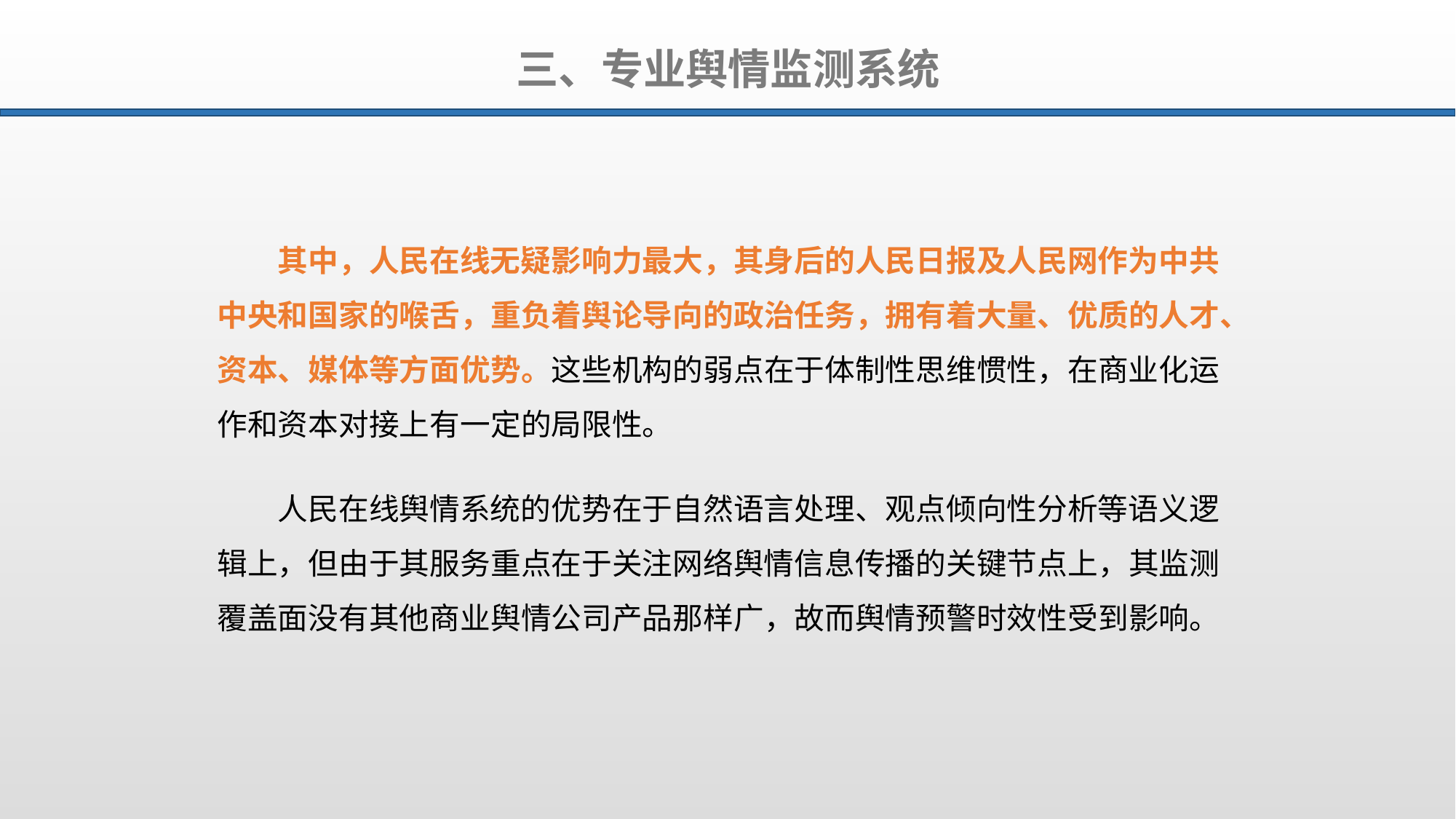

三、专业舆情监测系统

其中，人民在线无疑影响力最大，其身后的人民日报及人民网作为中共中央和国家的喉舌，重负着舆论导向的政治任务，拥有着大量、优质的人才、资本、媒体等方面优势。这些机构的弱点在于体制性思维惯性，在商业化运作和资本对接上有一定的局限性。
人民在线舆情系统的优势在于自然语言处理、观点倾向性分析等语义逻辑上，但由于其服务重点在于关注网络舆情信息传播的关键节点上，其监测覆盖面没有其他商业舆情公司产品那样广，故而舆情预警时效性受到影响。